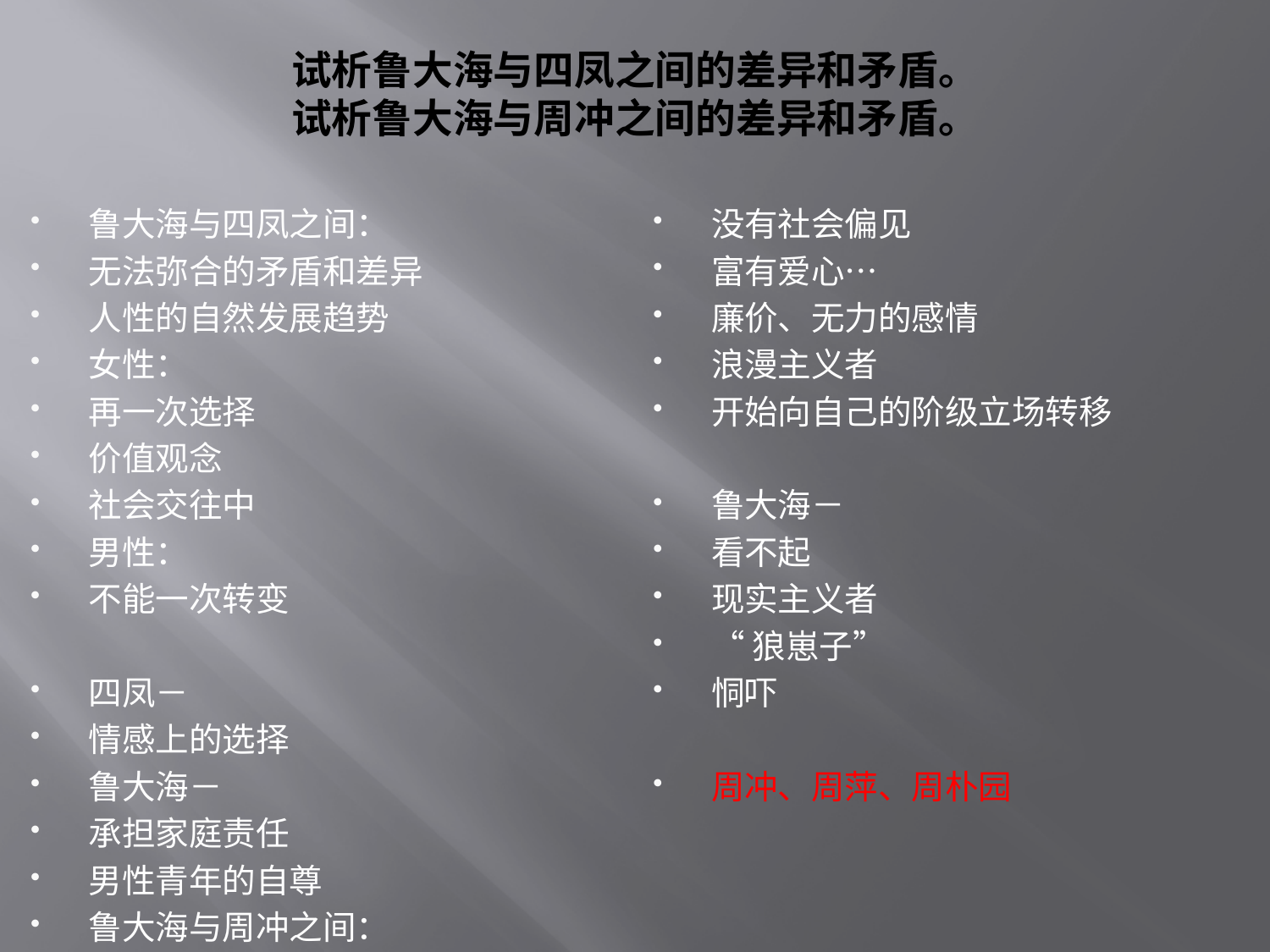

# 试析鲁大海与四凤之间的差异和矛盾。 试析鲁大海与周冲之间的差异和矛盾。
鲁大海与四凤之间：
无法弥合的矛盾和差异
人性的自然发展趋势
女性：
再一次选择
价值观念
社会交往中
男性：
不能一次转变

四凤－
情感上的选择
鲁大海－
承担家庭责任
男性青年的自尊
鲁大海与周冲之间：
周冲－
没有社会偏见
富有爱心…
廉价、无力的感情
浪漫主义者
开始向自己的阶级立场转移

鲁大海－
看不起
现实主义者
“狼崽子”
恫吓

周冲、周萍、周朴园